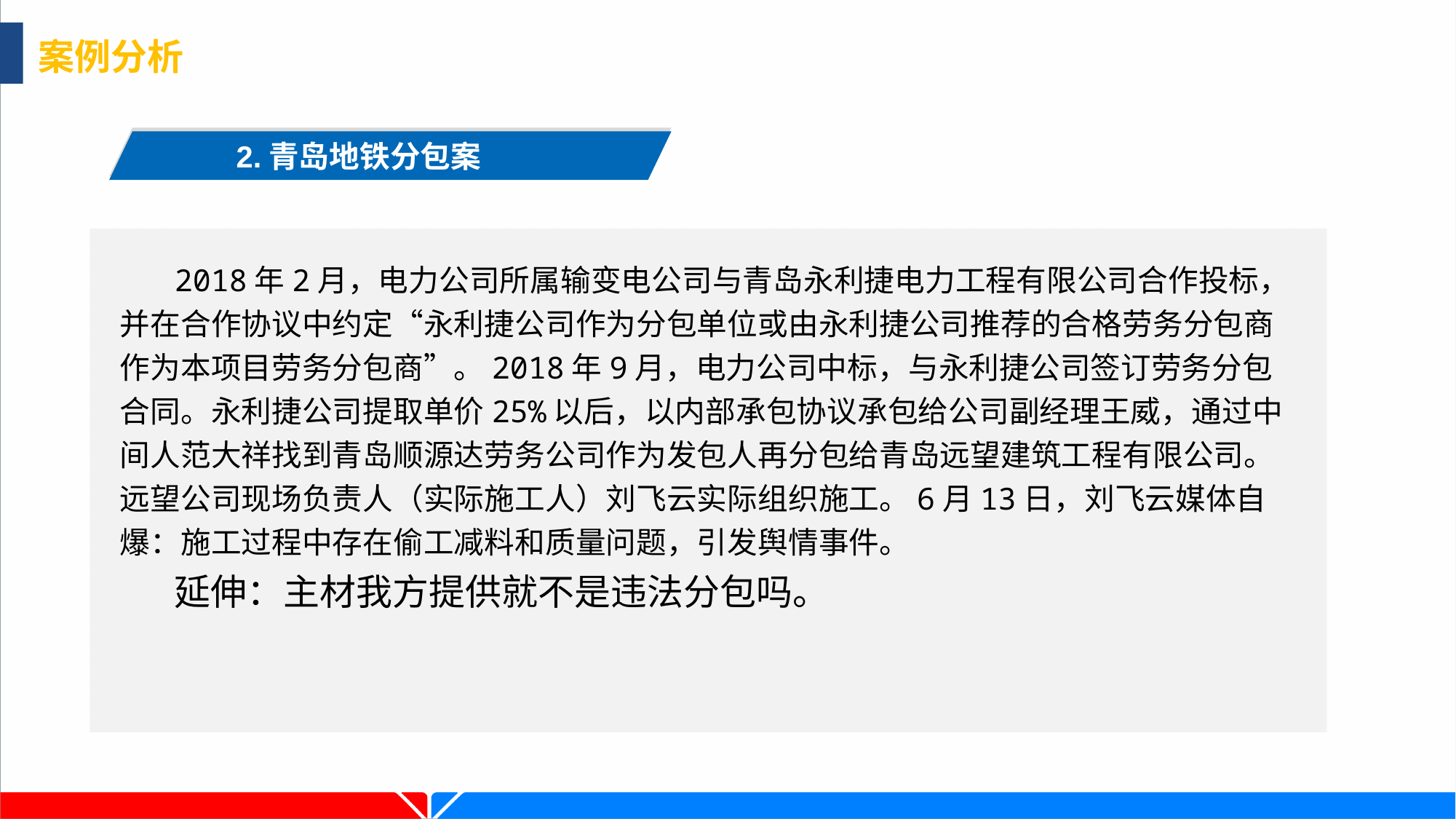

案例分析

2.青岛地铁分包案

2018年2月，电力公司所属输变电公司与青岛永利捷电力工程有限公司合作投标，并在合作协议中约定“永利捷公司作为分包单位或由永利捷公司推荐的合格劳务分包商作为本项目劳务分包商”。2018年9月，电力公司中标，与永利捷公司签订劳务分包合同。永利捷公司提取单价25%以后，以内部承包协议承包给公司副经理王威，通过中间人范大祥找到青岛顺源达劳务公司作为发包人再分包给青岛远望建筑工程有限公司。远望公司现场负责人（实际施工人）刘飞云实际组织施工。6月13日，刘飞云媒体自爆：施工过程中存在偷工减料和质量问题，引发舆情事件。
延伸：主材我方提供就不是违法分包吗。